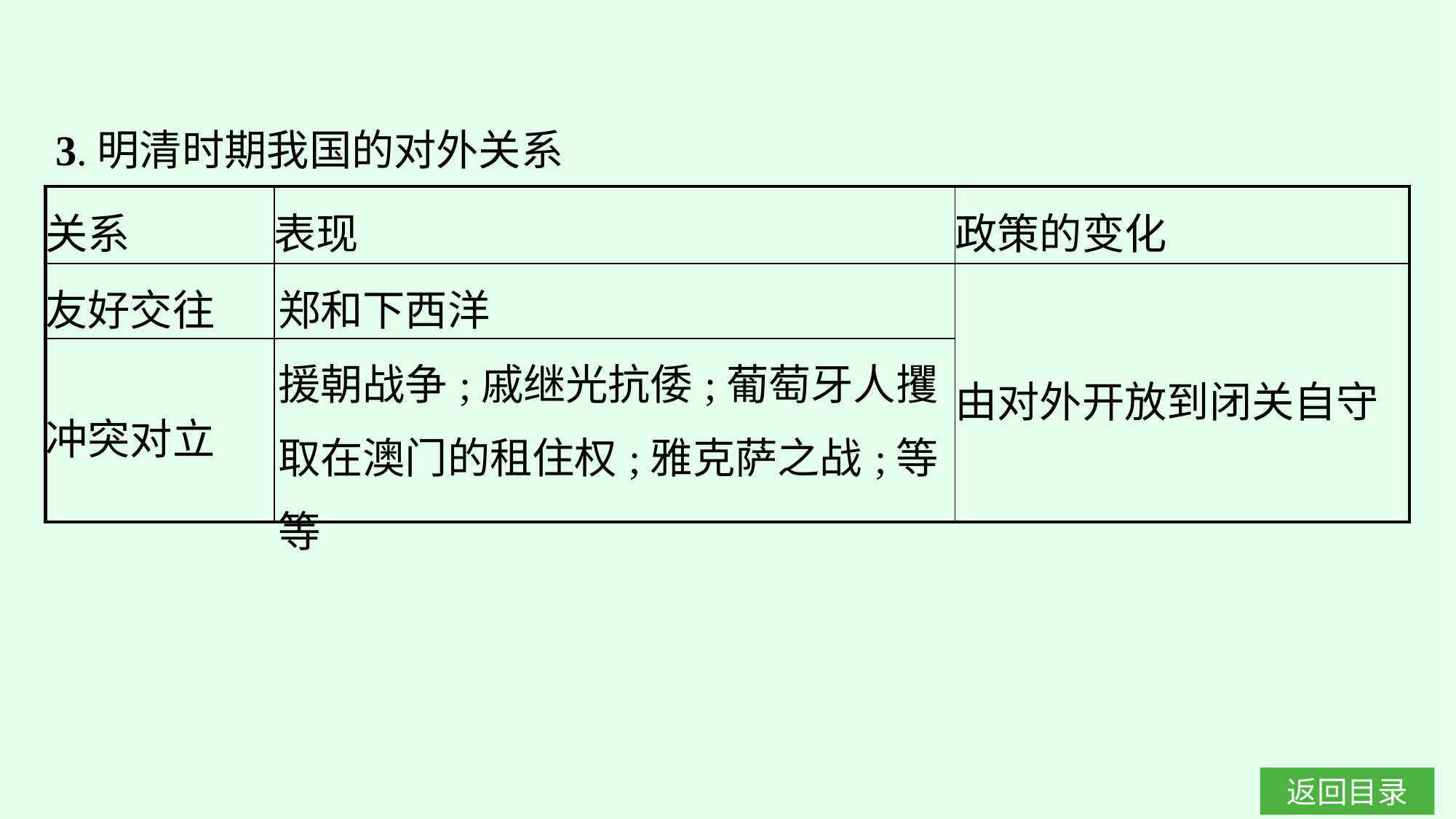

3.明清时期我国的对外关系
| 关系 | 表现 | 政策的变化 |
| --- | --- | --- |
| 友好交往 | 郑和下西洋 | 由对外开放到闭关自守 |
| 冲突对立 | 援朝战争;戚继光抗倭;葡萄牙人攫取在澳门的租住权;雅克萨之战;等等 |  |